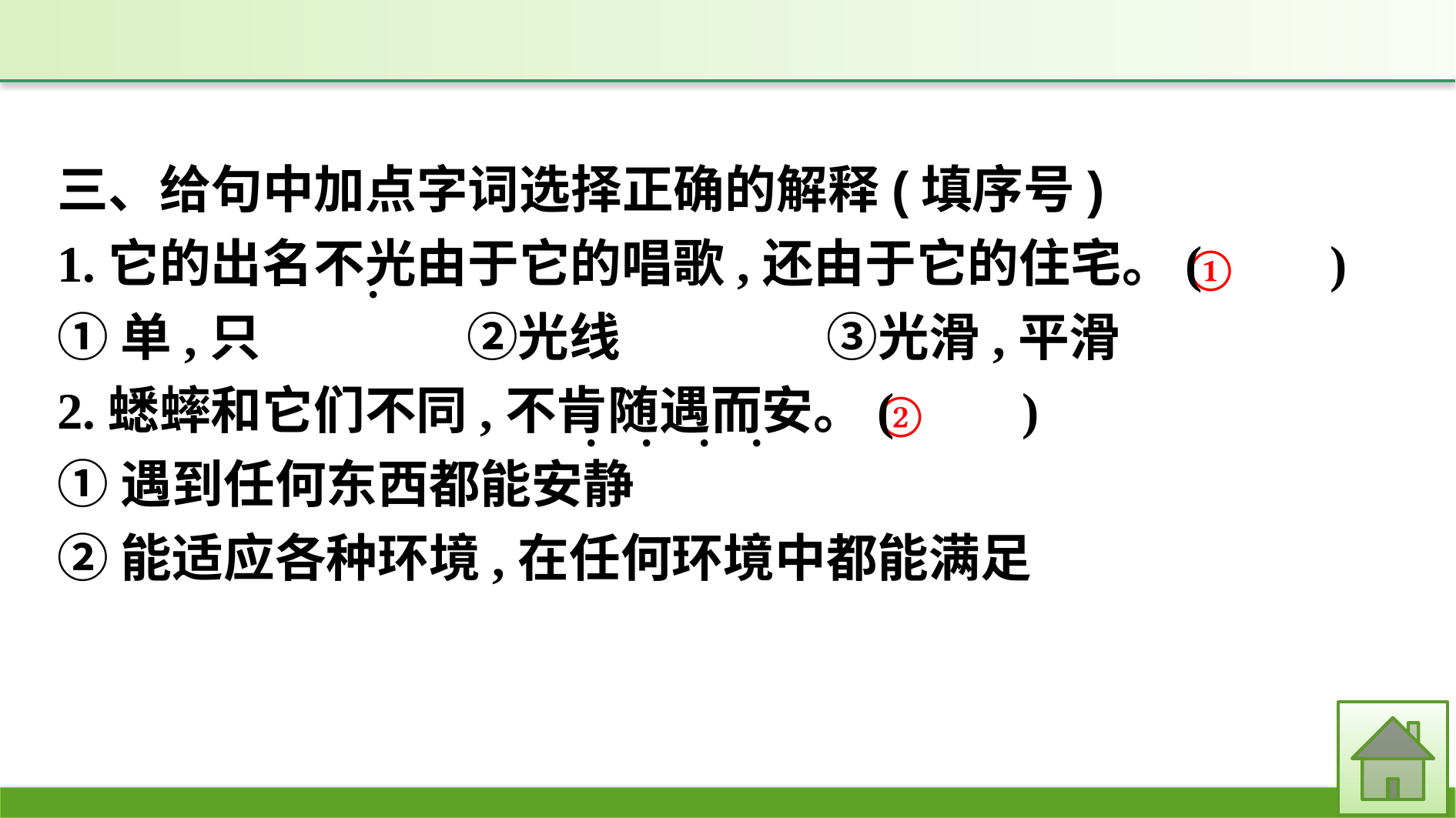

三、给句中加点字词选择正确的解释(填序号)
1.它的出名不光由于它的唱歌,还由于它的住宅。(　　)
①单,只　　　　②光线　　　　③光滑,平滑
2.蟋蟀和它们不同,不肯随遇而安。(　　)
①遇到任何东西都能安静
②能适应各种环境,在任何环境中都能满足
·
·
·
·
·
①
②